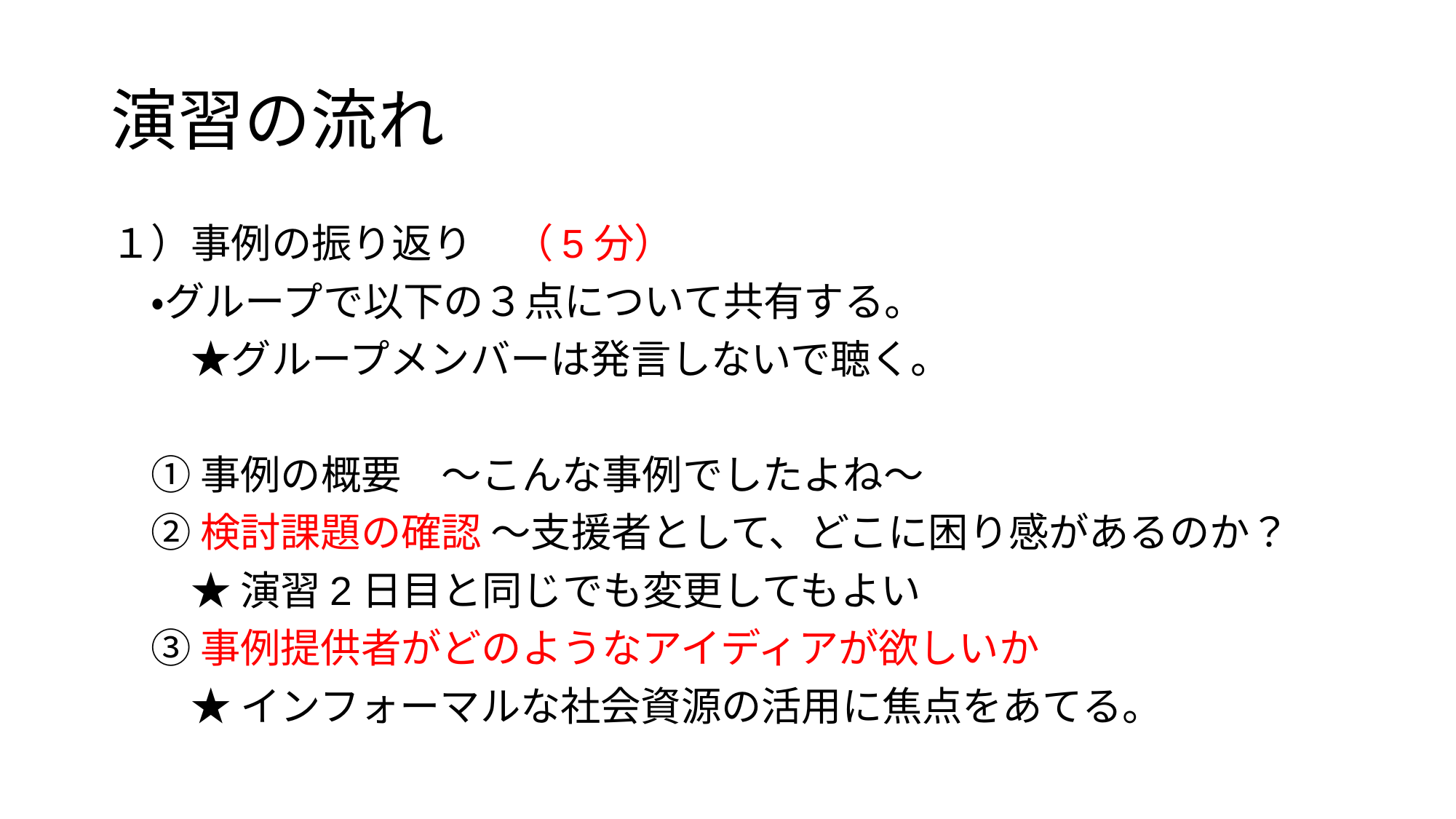

# 演習の流れ
１）事例の振り返り　（5分）
　・グループで以下の３点について共有する。
　　★グループメンバーは発言しないで聴く。

　① 事例の概要　～こんな事例でしたよね～
　② 検討課題の確認 〜支援者として、どこに困り感があるのか？
　　★ 演習2日目と同じでも変更してもよい
　③ 事例提供者がどのようなアイディアが欲しいか
　　★ インフォーマルな社会資源の活用に焦点をあてる。